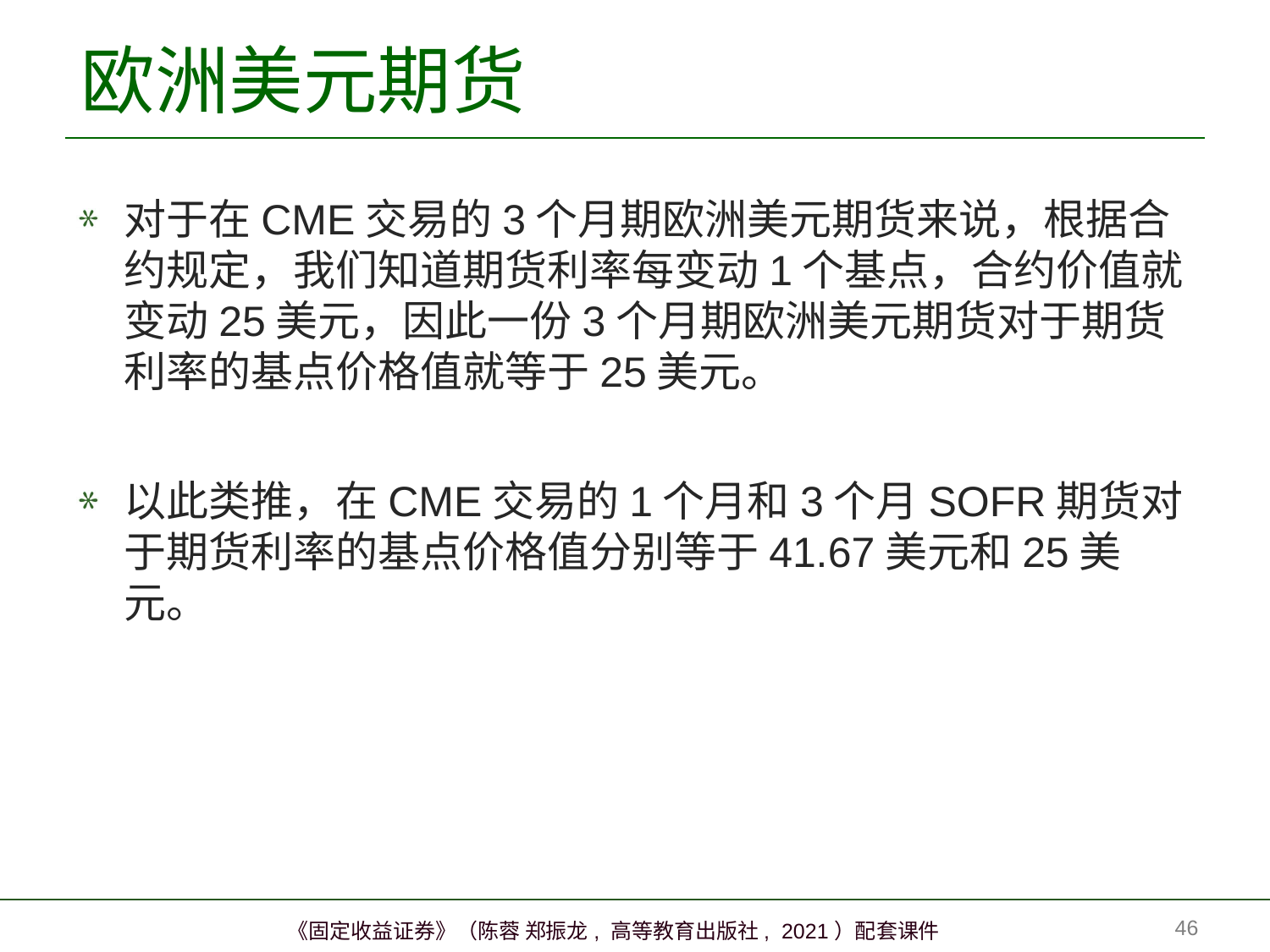

# 欧洲美元期货
对于在CME交易的3个月期欧洲美元期货来说，根据合约规定，我们知道期货利率每变动1个基点，合约价值就变动25美元，因此一份3个月期欧洲美元期货对于期货利率的基点价格值就等于25美元。

以此类推，在CME交易的1个月和3个月SOFR期货对于期货利率的基点价格值分别等于41.67美元和25美元。

46